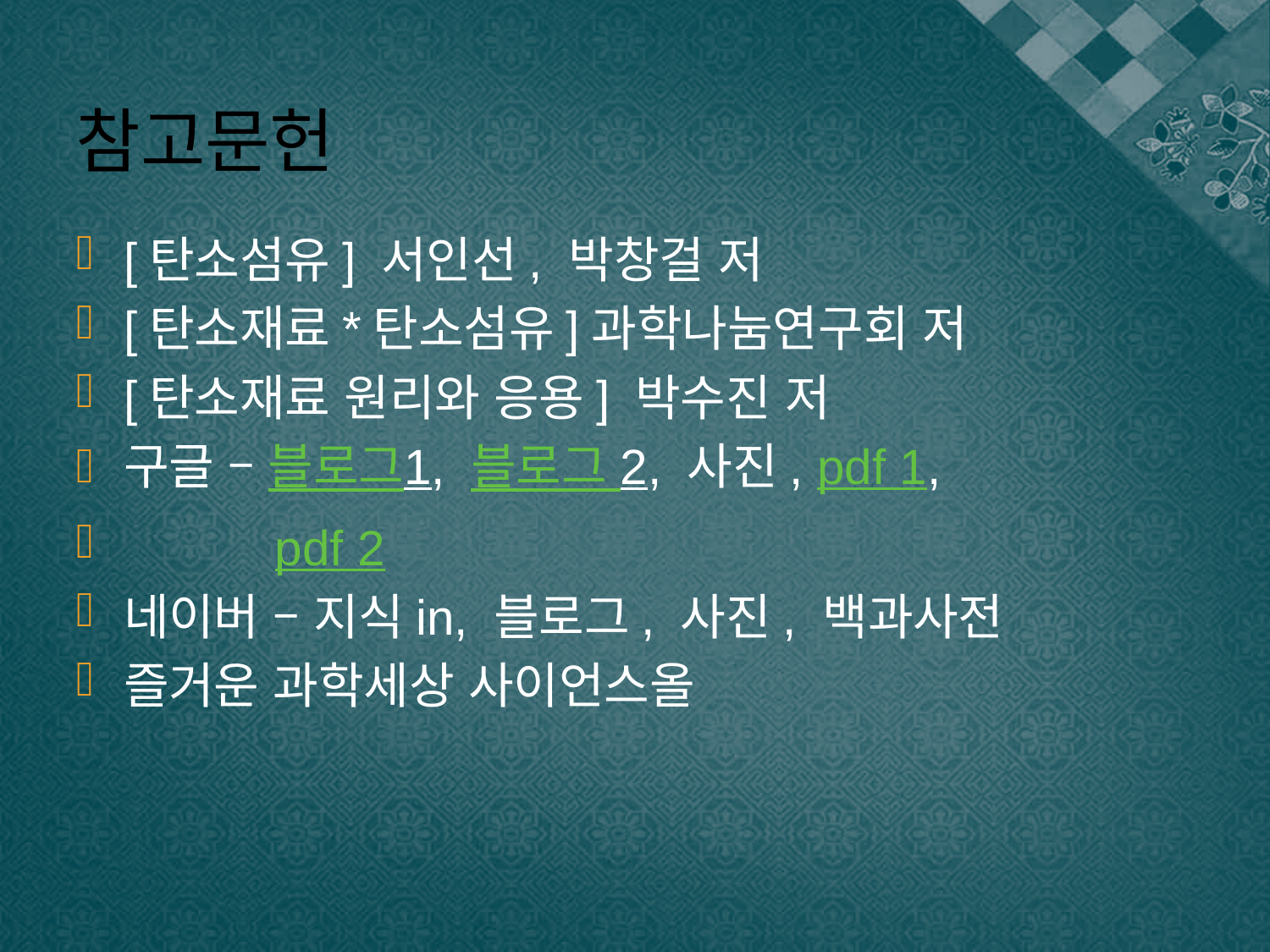

# 참고문헌
[탄소섬유] 서인선, 박창걸 저
[탄소재료*탄소섬유]과학나눔연구회 저
[탄소재료 원리와 응용] 박수진 저
구글 – 블로그1, 블로그 2, 사진, pdf 1,
           pdf 2
네이버 – 지식in, 블로그, 사진, 백과사전
즐거운 과학세상 사이언스올